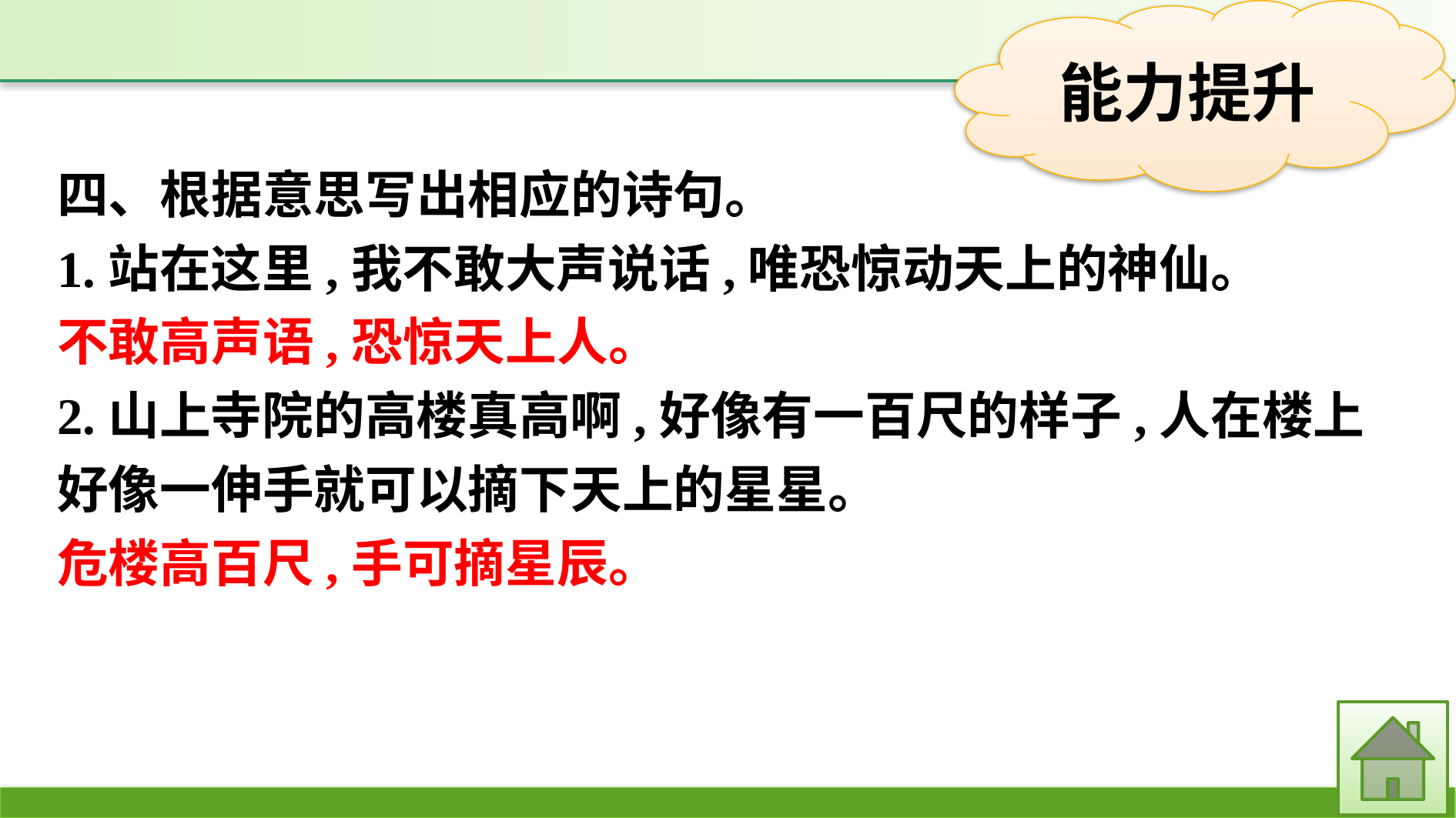

四、根据意思写出相应的诗句。
1.站在这里,我不敢大声说话,唯恐惊动天上的神仙。
不敢高声语,恐惊天上人。
2.山上寺院的高楼真高啊,好像有一百尺的样子,人在楼上好像一伸手就可以摘下天上的星星。
危楼高百尺,手可摘星辰。